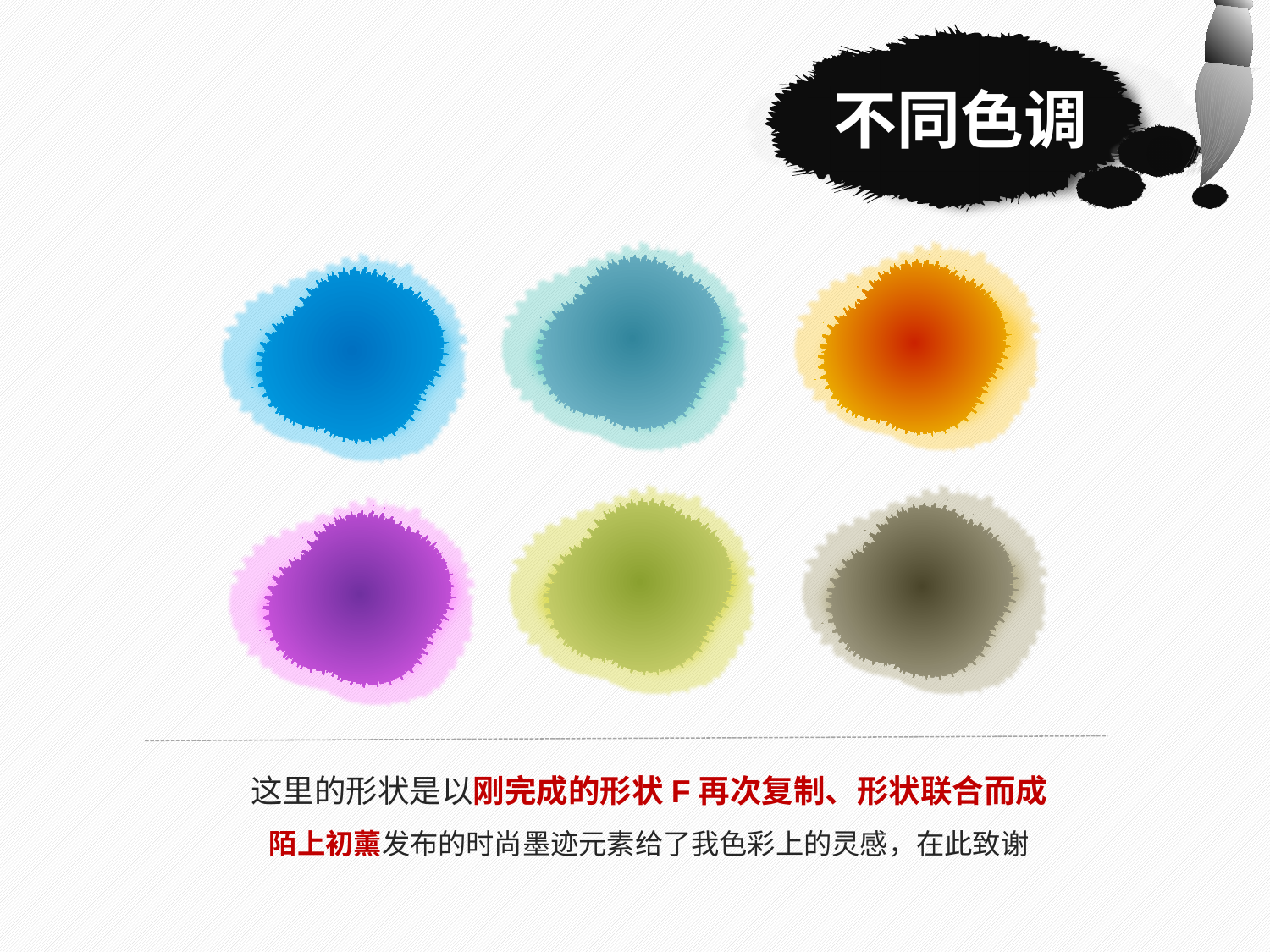

不同色调

这里的形状是以刚完成的形状F再次复制、形状联合而成
陌上初薰发布的时尚墨迹元素给了我色彩上的灵感，在此致谢